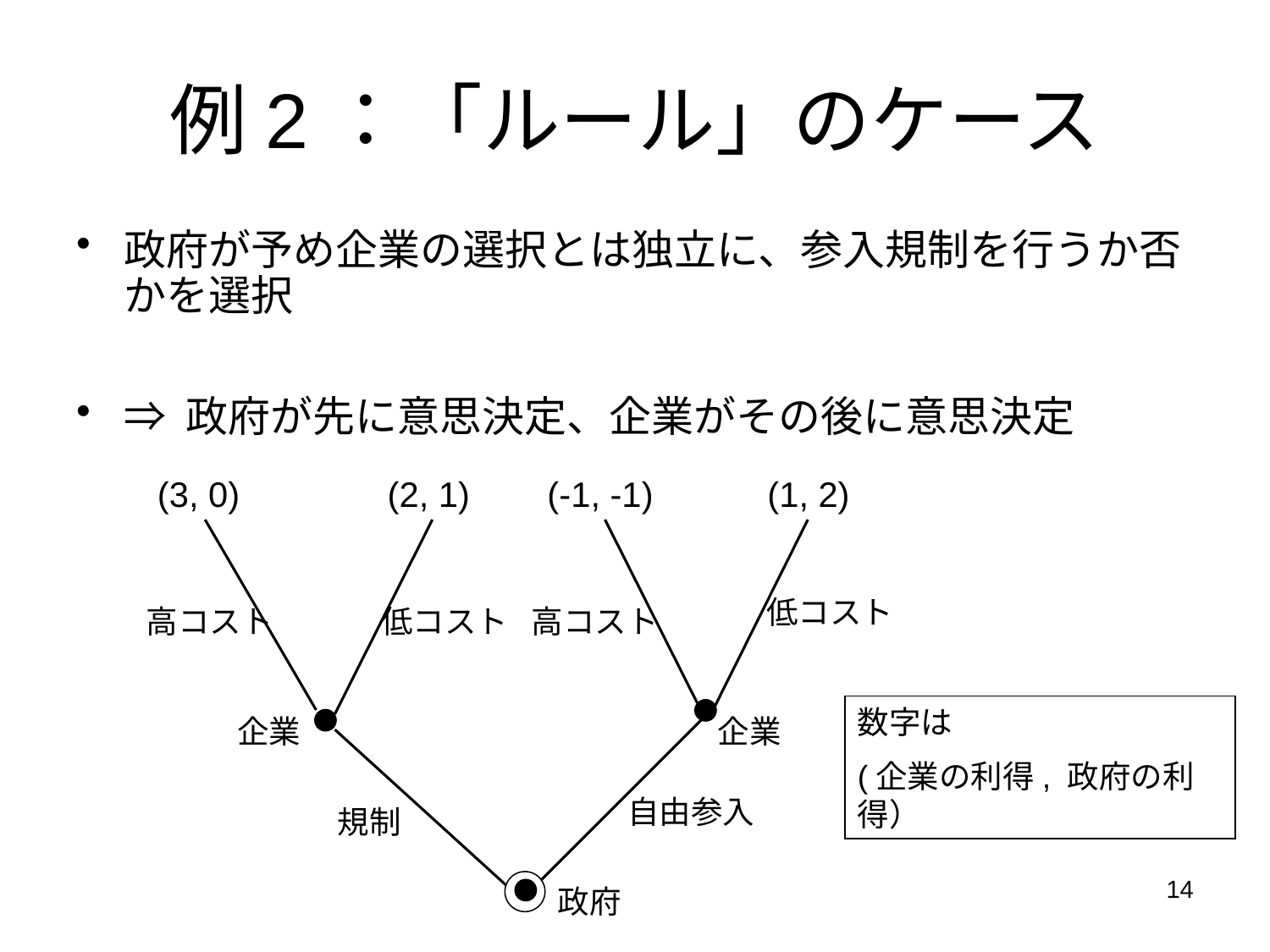

# 例2：「ルール」のケース
政府が予め企業の選択とは独立に、参入規制を行うか否かを選択

⇒ 政府が先に意思決定、企業がその後に意思決定
(3, 0)
(2, 1)
(-1, -1)
(1, 2)

低コスト
高コスト
低コスト
高コスト
数字は
(企業の利得, 政府の利得）

企業
企業

自由参入
規制
14

政府